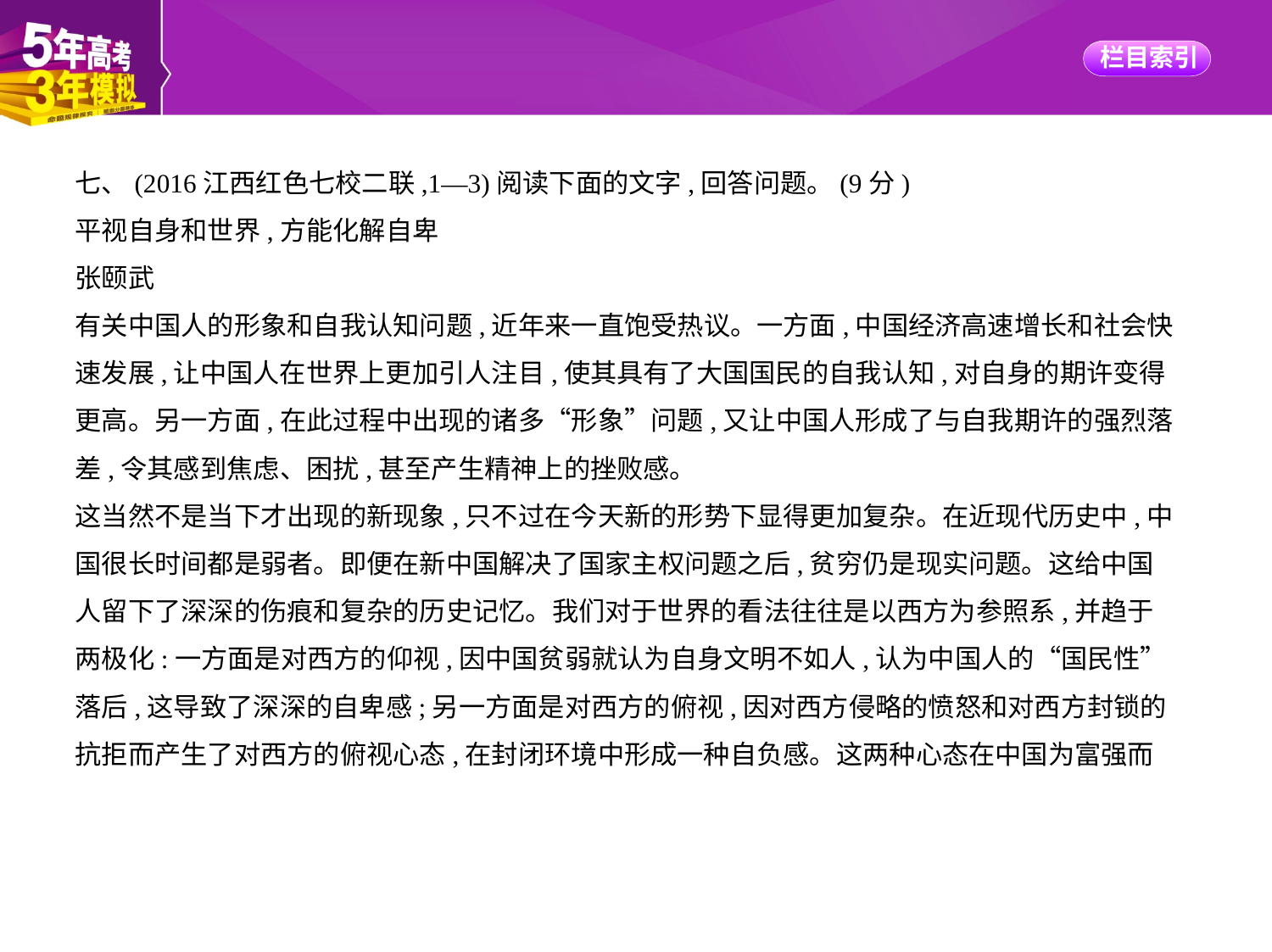

七、(2016江西红色七校二联,1—3)阅读下面的文字,回答问题。(9分)
平视自身和世界,方能化解自卑
张颐武
有关中国人的形象和自我认知问题,近年来一直饱受热议。一方面,中国经济高速增长和社会快
速发展,让中国人在世界上更加引人注目,使其具有了大国国民的自我认知,对自身的期许变得
更高。另一方面,在此过程中出现的诸多“形象”问题,又让中国人形成了与自我期许的强烈落
差,令其感到焦虑、困扰,甚至产生精神上的挫败感。
这当然不是当下才出现的新现象,只不过在今天新的形势下显得更加复杂。在近现代历史中,中
国很长时间都是弱者。即便在新中国解决了国家主权问题之后,贫穷仍是现实问题。这给中国
人留下了深深的伤痕和复杂的历史记忆。我们对于世界的看法往往是以西方为参照系,并趋于
两极化:一方面是对西方的仰视,因中国贫弱就认为自身文明不如人,认为中国人的“国民性”
落后,这导致了深深的自卑感;另一方面是对西方的俯视,因对西方侵略的愤怒和对西方封锁的
抗拒而产生了对西方的俯视心态,在封闭环境中形成一种自负感。这两种心态在中国为富强而